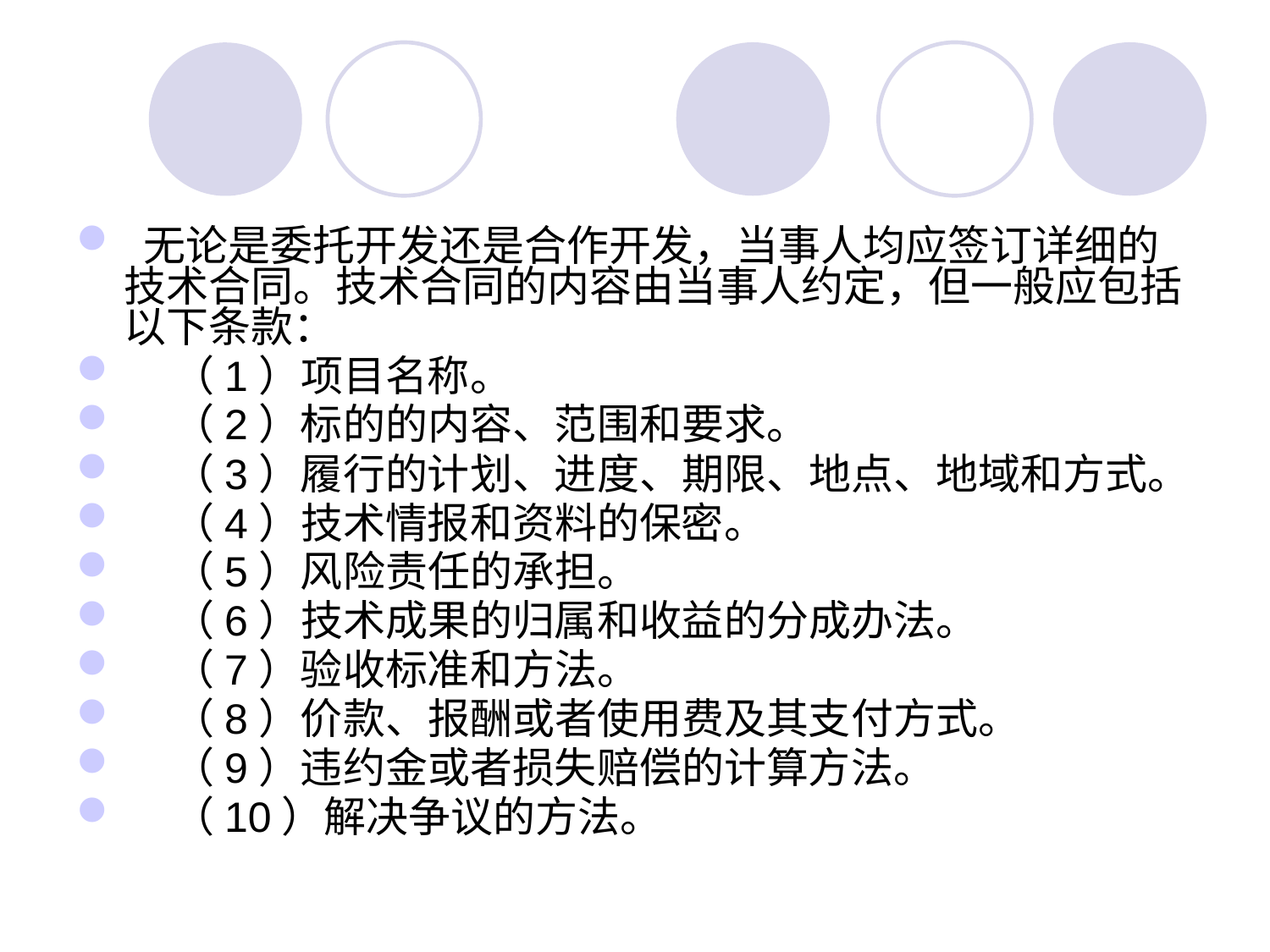

#
 无论是委托开发还是合作开发，当事人均应签订详细的技术合同。技术合同的内容由当事人约定，但一般应包括以下条款：
    （1）项目名称。
    （2）标的的内容、范围和要求。
    （3）履行的计划、进度、期限、地点、地域和方式。
    （4）技术情报和资料的保密。
    （5）风险责任的承担。
    （6）技术成果的归属和收益的分成办法。
    （7）验收标准和方法。
    （8）价款、报酬或者使用费及其支付方式。
    （9）违约金或者损失赔偿的计算方法。
    （10）解决争议的方法。